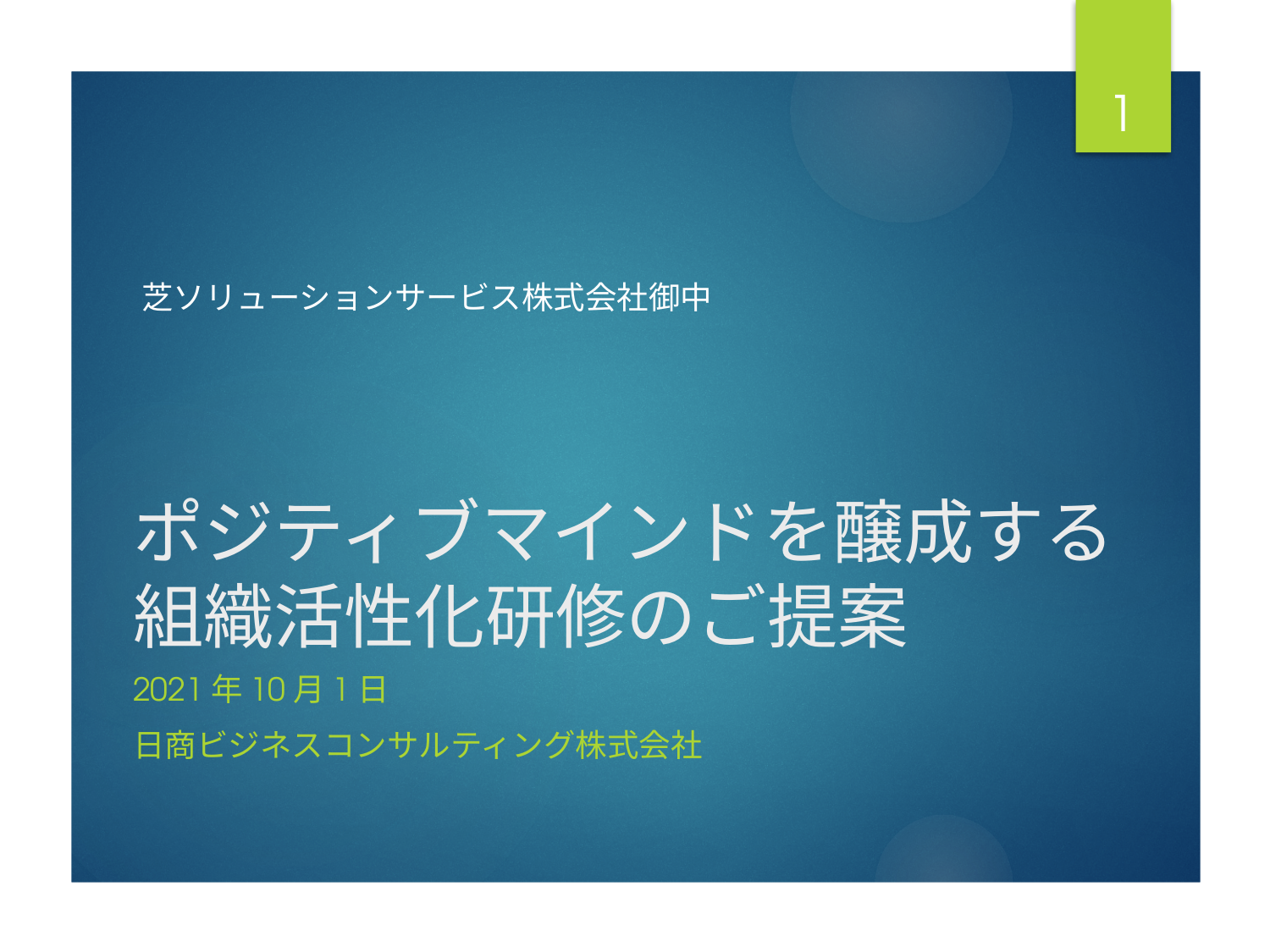

1
芝ソリューションサービス株式会社御中
# ポジティブマインドを醸成する 組織活性化研修のご提案
2021年10月1日
日商ビジネスコンサルティング株式会社